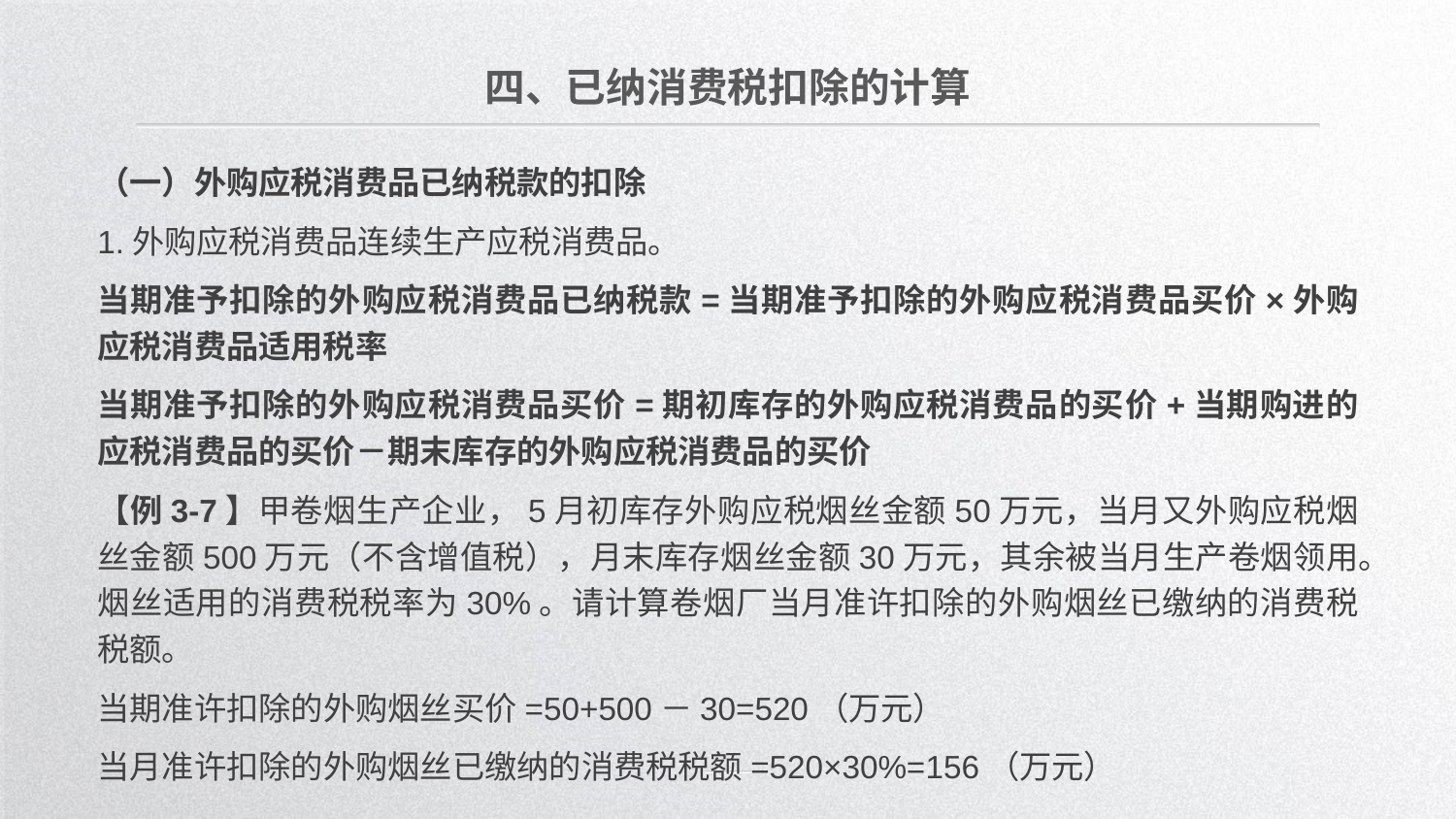

四、已纳消费税扣除的计算
（一）外购应税消费品已纳税款的扣除
1.外购应税消费品连续生产应税消费品。
当期准予扣除的外购应税消费品已纳税款=当期准予扣除的外购应税消费品买价×外购应税消费品适用税率
当期准予扣除的外购应税消费品买价=期初库存的外购应税消费品的买价+当期购进的应税消费品的买价－期末库存的外购应税消费品的买价
【例3-7】甲卷烟生产企业，5月初库存外购应税烟丝金额50万元，当月又外购应税烟丝金额500万元（不含增值税），月末库存烟丝金额30万元，其余被当月生产卷烟领用。烟丝适用的消费税税率为30%。请计算卷烟厂当月准许扣除的外购烟丝已缴纳的消费税税额。
当期准许扣除的外购烟丝买价=50+500－30=520（万元）
当月准许扣除的外购烟丝已缴纳的消费税税额=520×30%=156（万元）